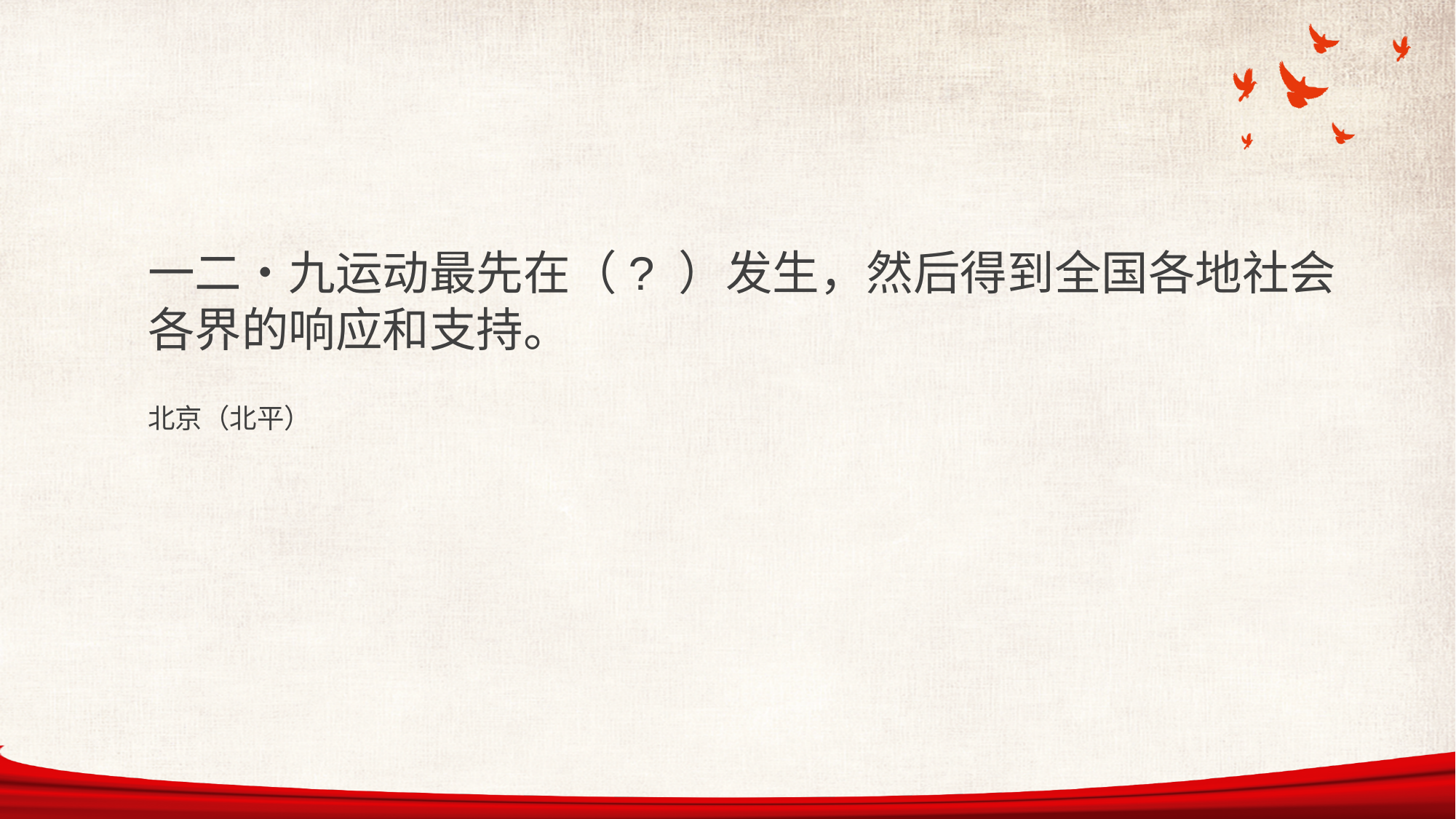

一二•九运动最先在（? ）发生，然后得到全国各地社会各界的响应和支持。
北京（北平）